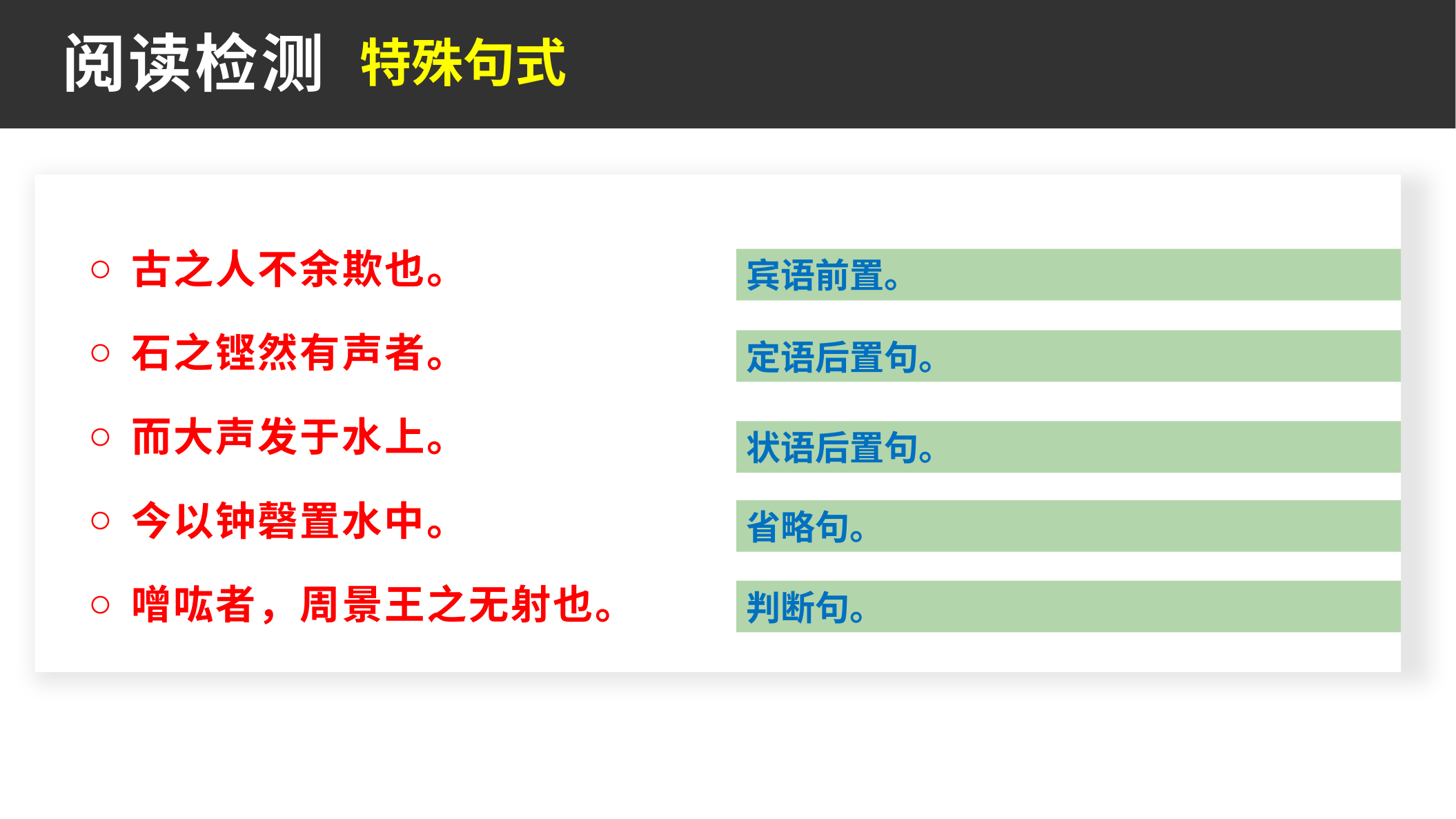

特殊句式
阅读检测

古之人不余欺也。
石之铿然有声者。
而大声发于水上。
今以钟磬置水中。
噌吰者，周景王之无射也。
宾语前置。
定语后置句。
状语后置句。
省略句。
判断句。